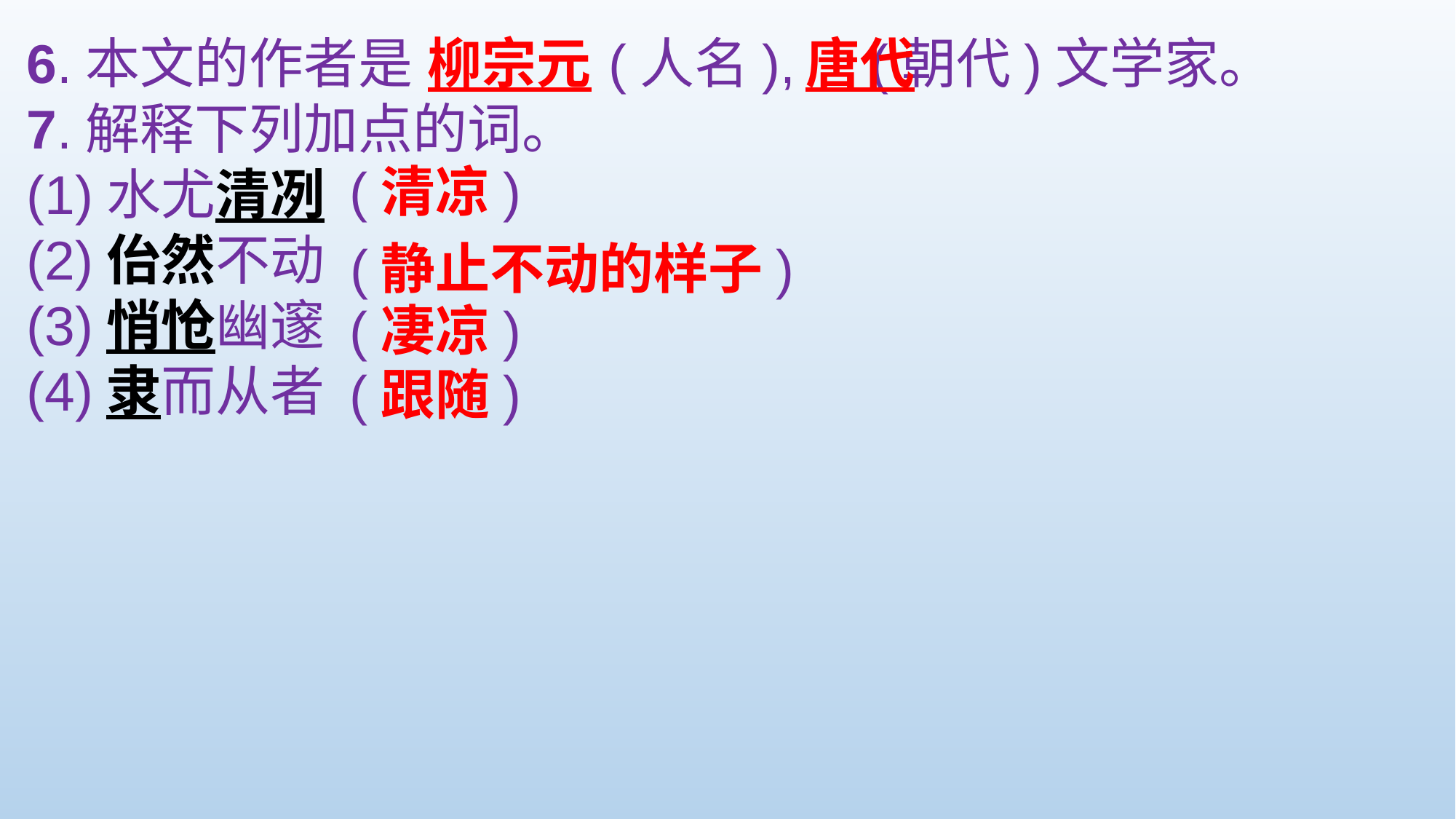

6.本文的作者是               (人名),     (朝代)文学家。
7.解释下列加点的词。
(1)水尤清冽
(2)佁然不动
(3)悄怆幽邃
(4)隶而从者
柳宗元
唐代
(清凉)
(静止不动的样子)
(凄凉)
(跟随)